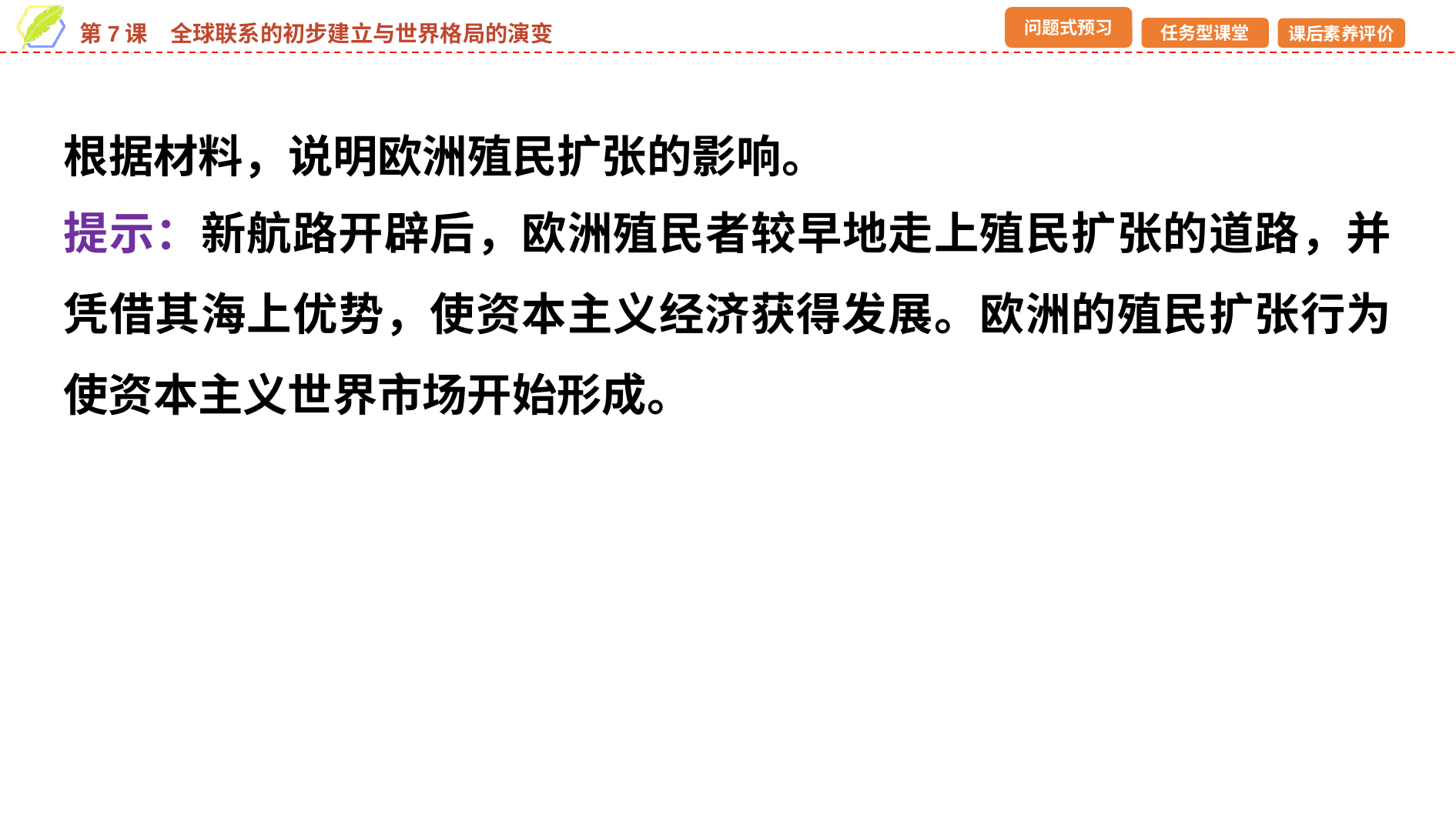

根据材料，说明欧洲殖民扩张的影响。
提示：新航路开辟后，欧洲殖民者较早地走上殖民扩张的道路，并凭借其海上优势，使资本主义经济获得发展。欧洲的殖民扩张行为使资本主义世界市场开始形成。